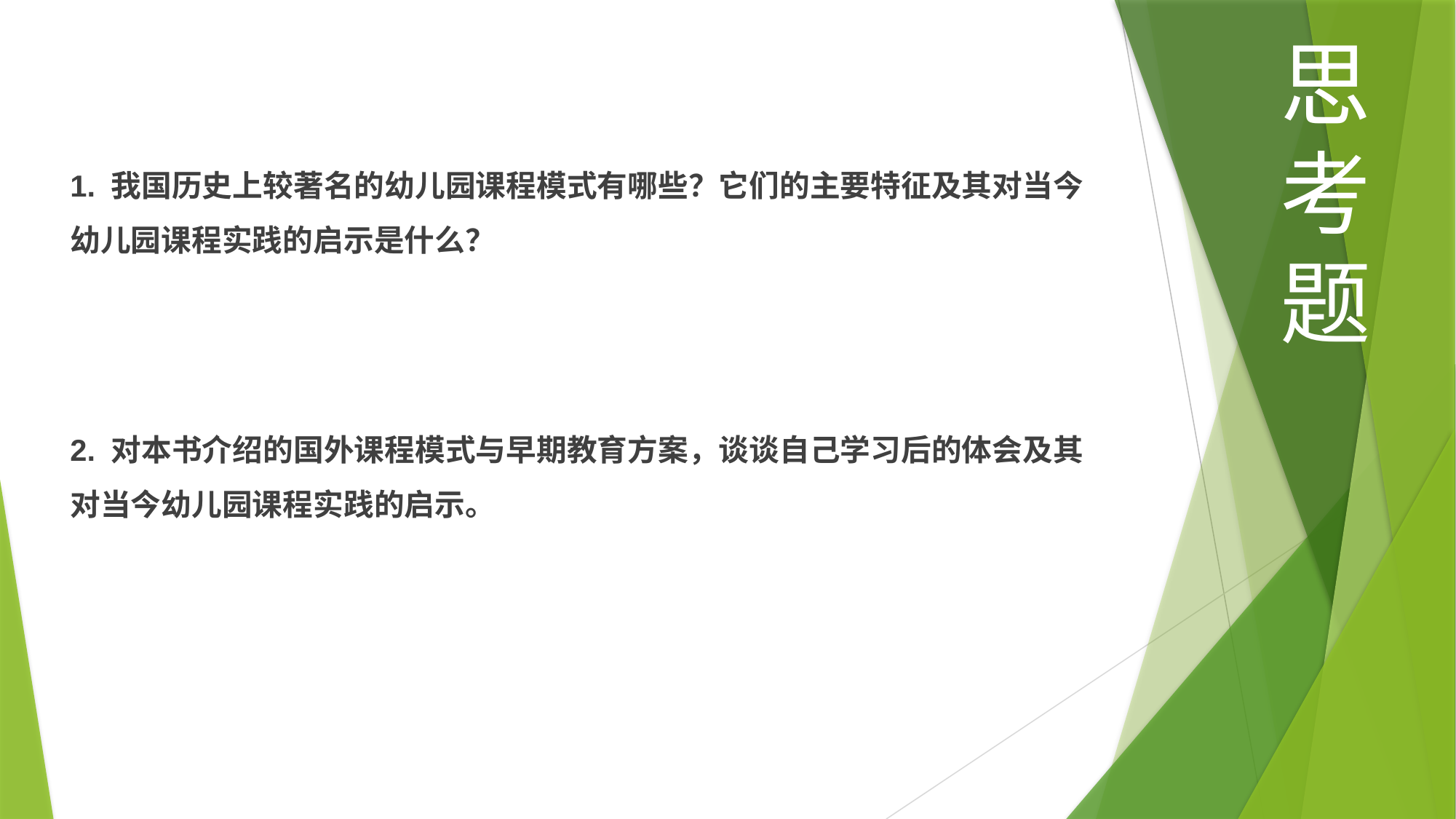

思考题
1. 我国历史上较著名的幼儿园课程模式有哪些？它们的主要特征及其对当今幼儿园课程实践的启示是什么？

2. 对本书介绍的国外课程模式与早期教育方案，谈谈自己学习后的体会及其对当今幼儿园课程实践的启示。